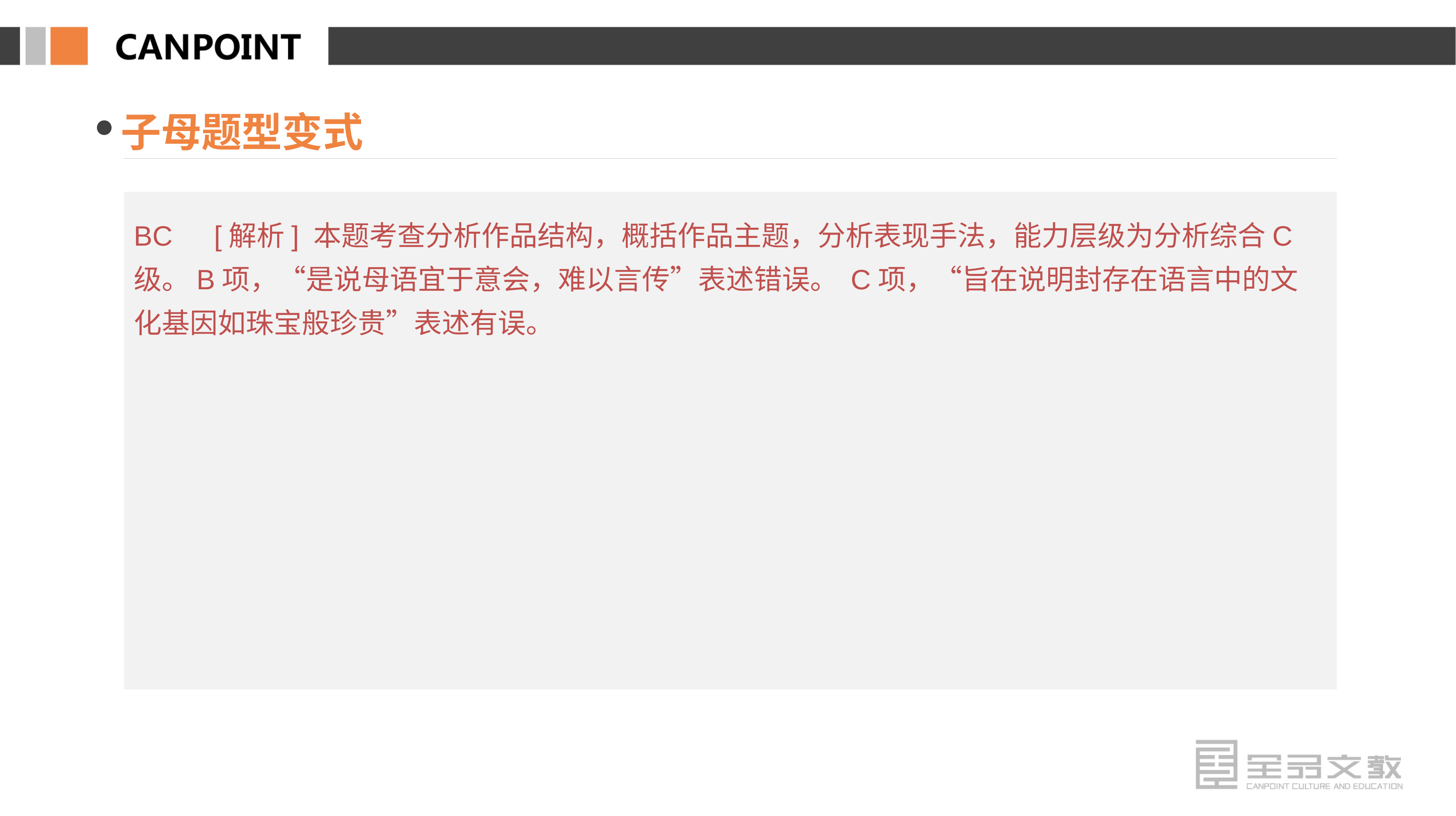

子母题型变式

BC　[解析] 本题考查分析作品结构，概括作品主题，分析表现手法，能力层级为分析综合C级。B项，“是说母语宜于意会，难以言传”表述错误。 C项，“旨在说明封存在语言中的文化基因如珠宝般珍贵”表述有误。